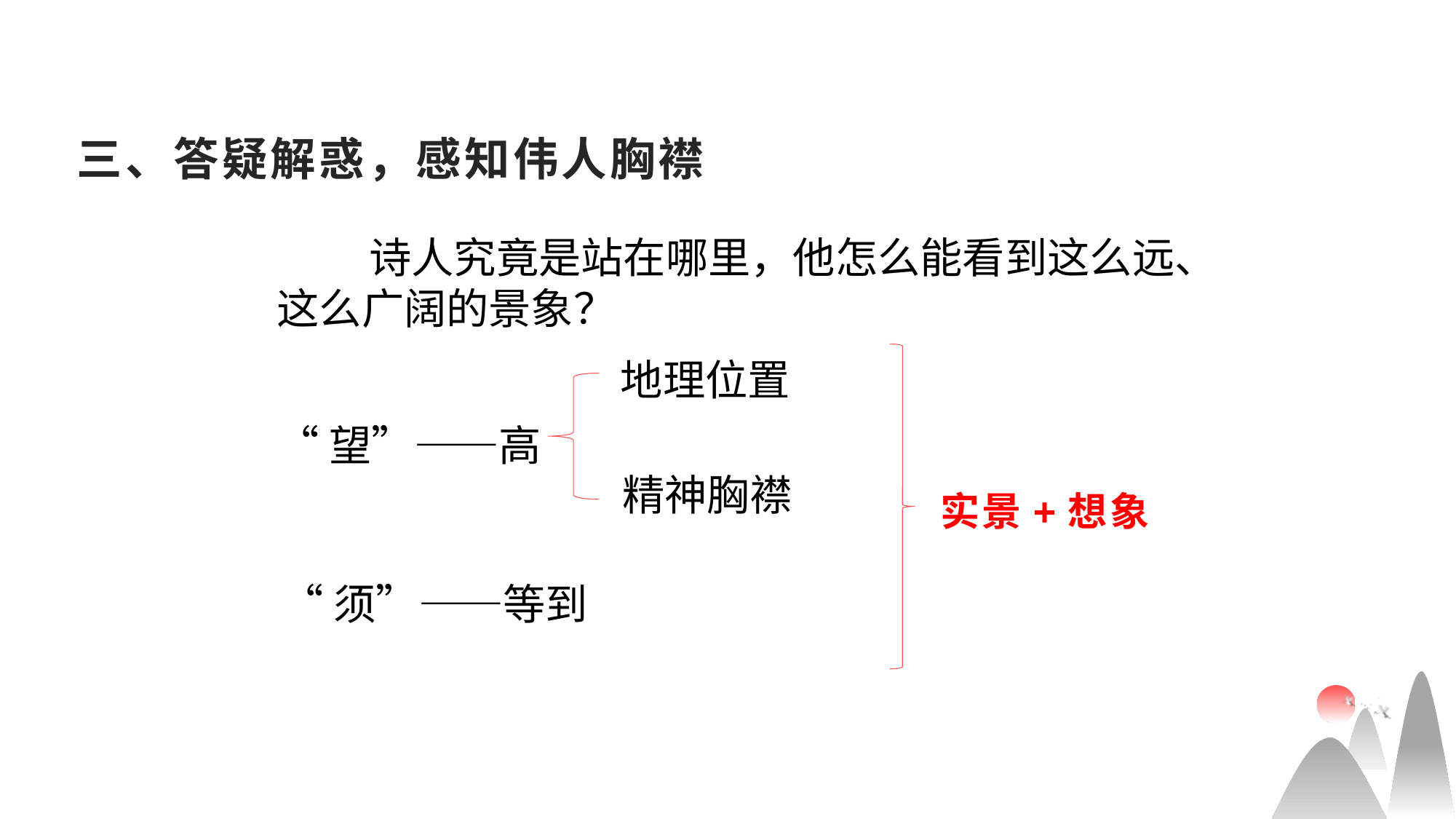

# 三、答疑解惑，感知伟人胸襟
        诗人究竟是站在哪里，他怎么能看到这么远、这么广阔的景象？

地理位置

        “望”——高

精神胸襟
实景+想象
“须”——等到